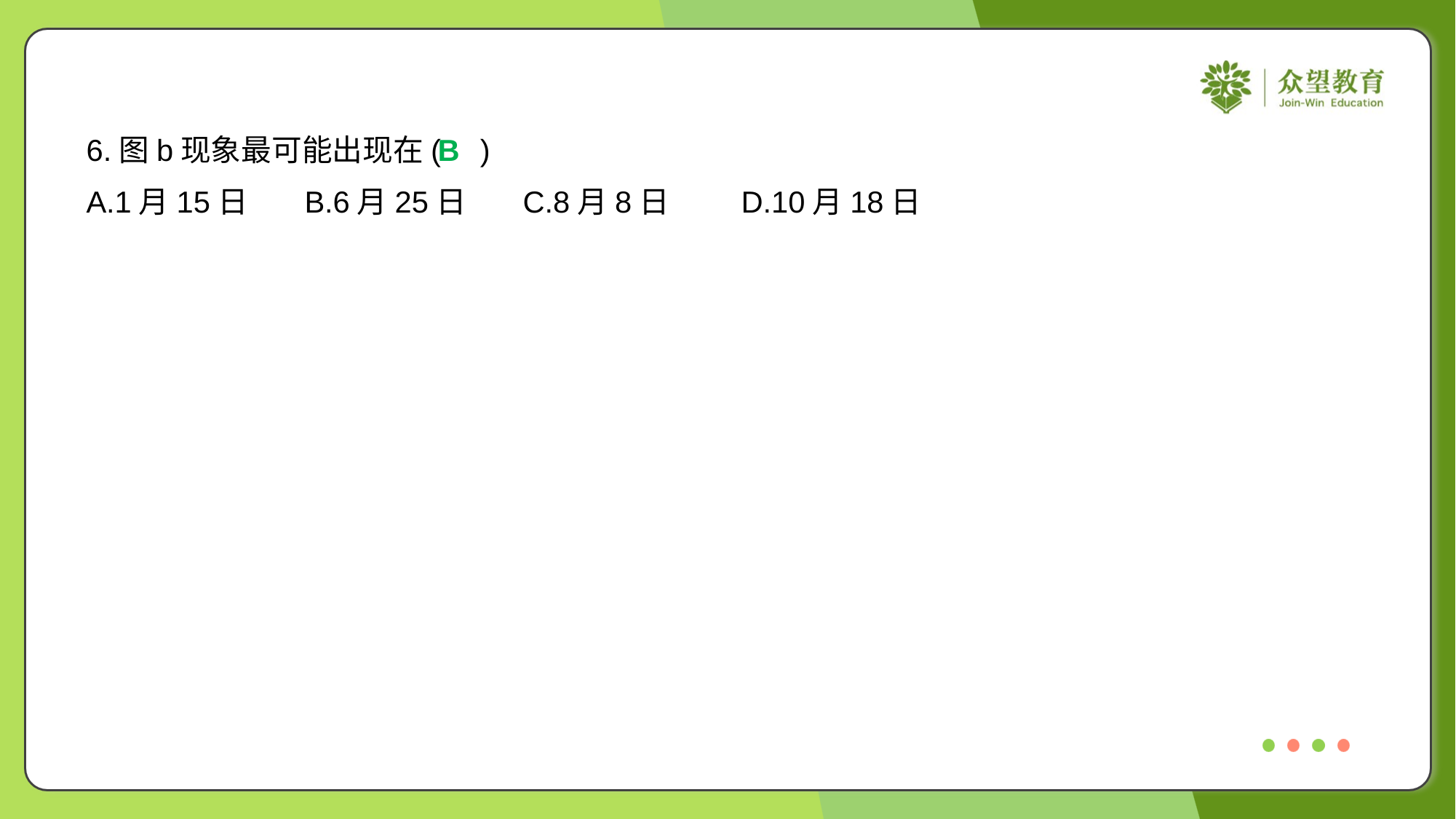

6.图b现象最可能出现在(     )
B
A.1月15日	B.6月25日	C.8月8日	D.10月18日